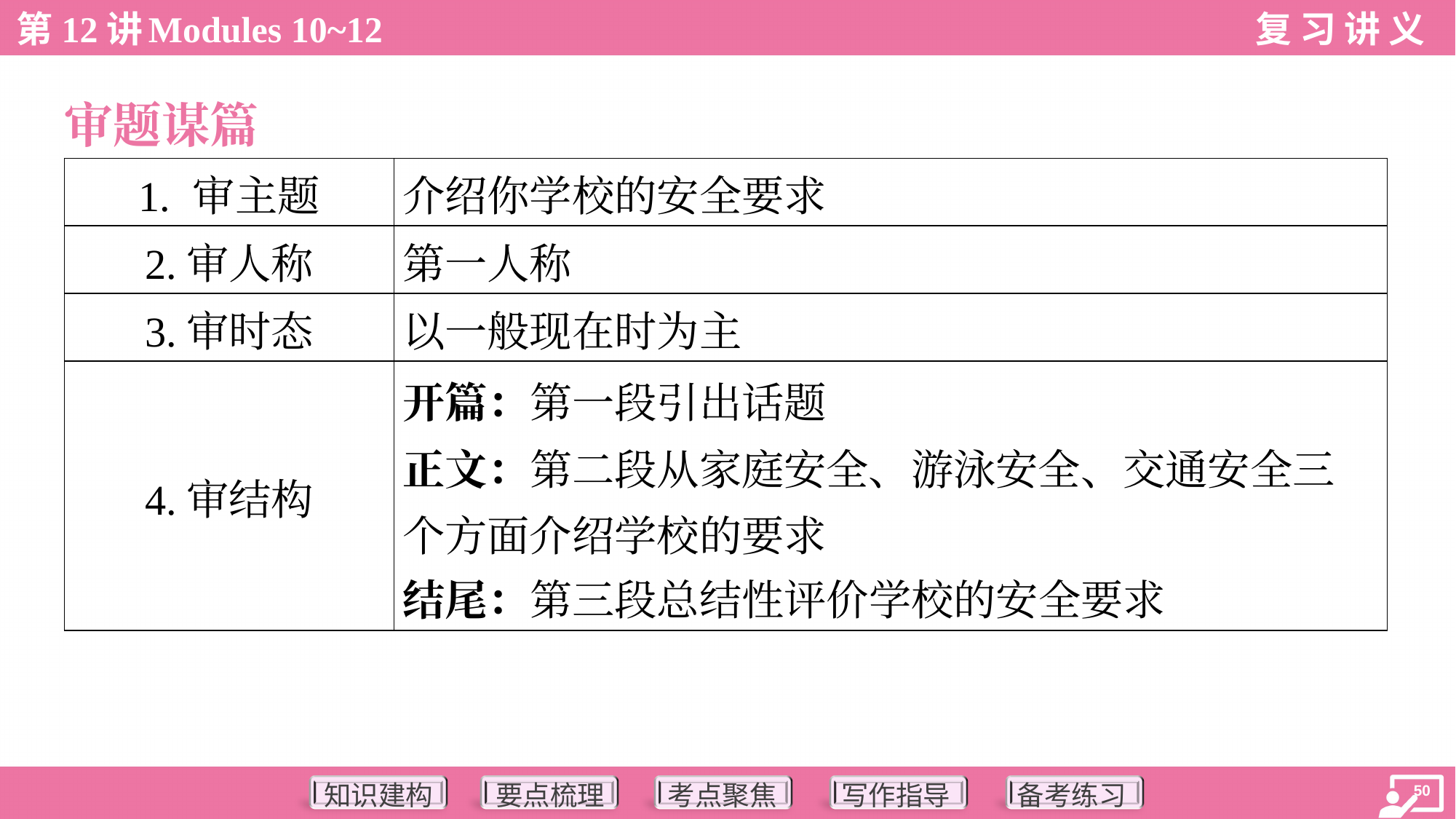

审题谋篇
| 1. 审主题 | 介绍你学校的安全要求 |
| --- | --- |
| 2.审人称 | 第一人称 |
| 3.审时态 | 以一般现在时为主 |
| 4.审结构 | 开篇：第一段引出话题 正文：第二段从家庭安全、游泳安全、交通安全三 个方面介绍学校的要求 结尾：第三段总结性评价学校的安全要求 |